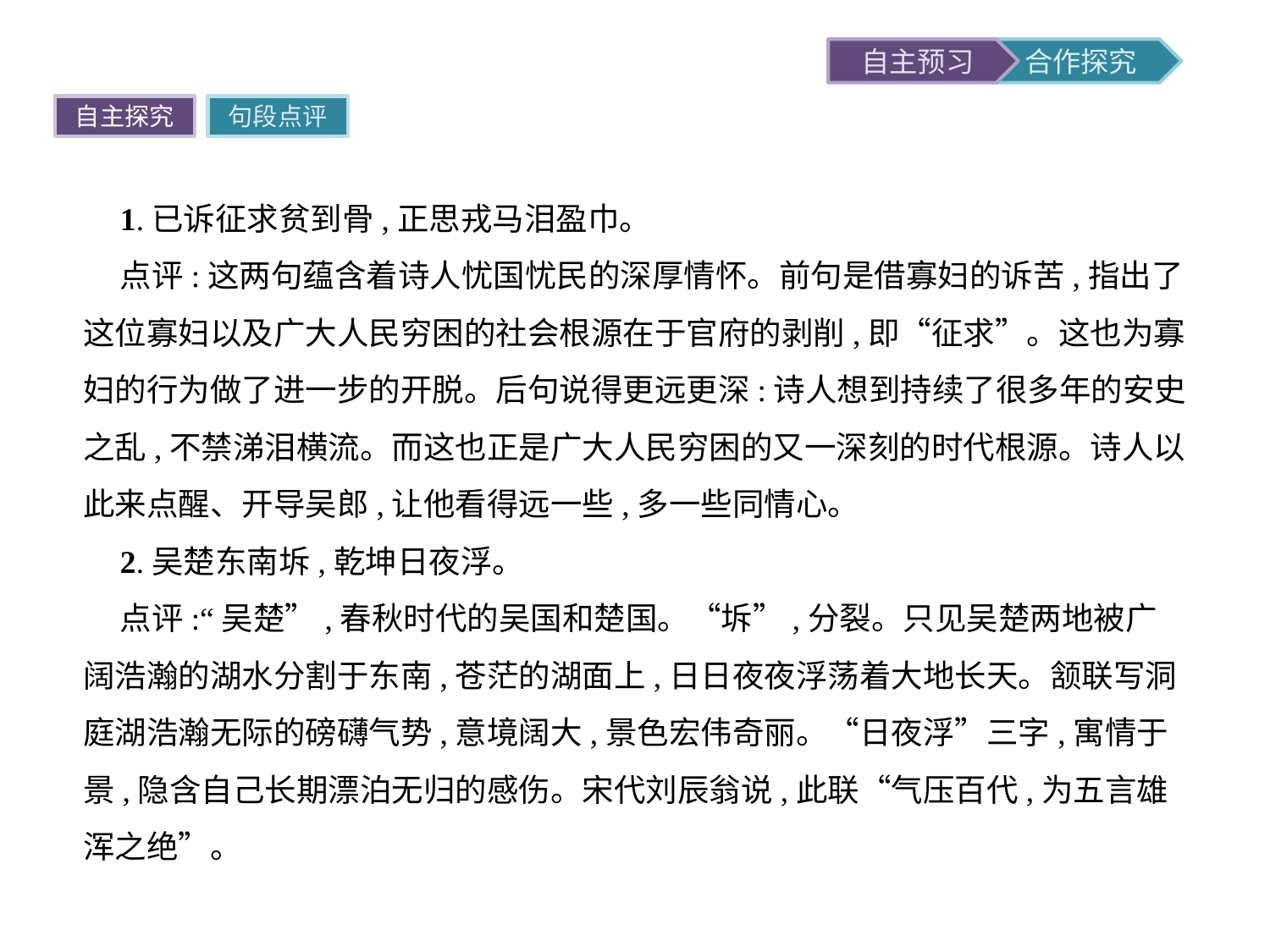

自主探究
句段点评
1.已诉征求贫到骨,正思戎马泪盈巾。
点评:这两句蕴含着诗人忧国忧民的深厚情怀。前句是借寡妇的诉苦,指出了这位寡妇以及广大人民穷困的社会根源在于官府的剥削,即“征求”。这也为寡妇的行为做了进一步的开脱。后句说得更远更深:诗人想到持续了很多年的安史之乱,不禁涕泪横流。而这也正是广大人民穷困的又一深刻的时代根源。诗人以此来点醒、开导吴郎,让他看得远一些,多一些同情心。
2.吴楚东南坼,乾坤日夜浮。
点评:“吴楚”,春秋时代的吴国和楚国。“坼”,分裂。只见吴楚两地被广阔浩瀚的湖水分割于东南,苍茫的湖面上,日日夜夜浮荡着大地长天。颔联写洞庭湖浩瀚无际的磅礴气势,意境阔大,景色宏伟奇丽。“日夜浮”三字,寓情于景,隐含自己长期漂泊无归的感伤。宋代刘辰翁说,此联“气压百代,为五言雄浑之绝”。